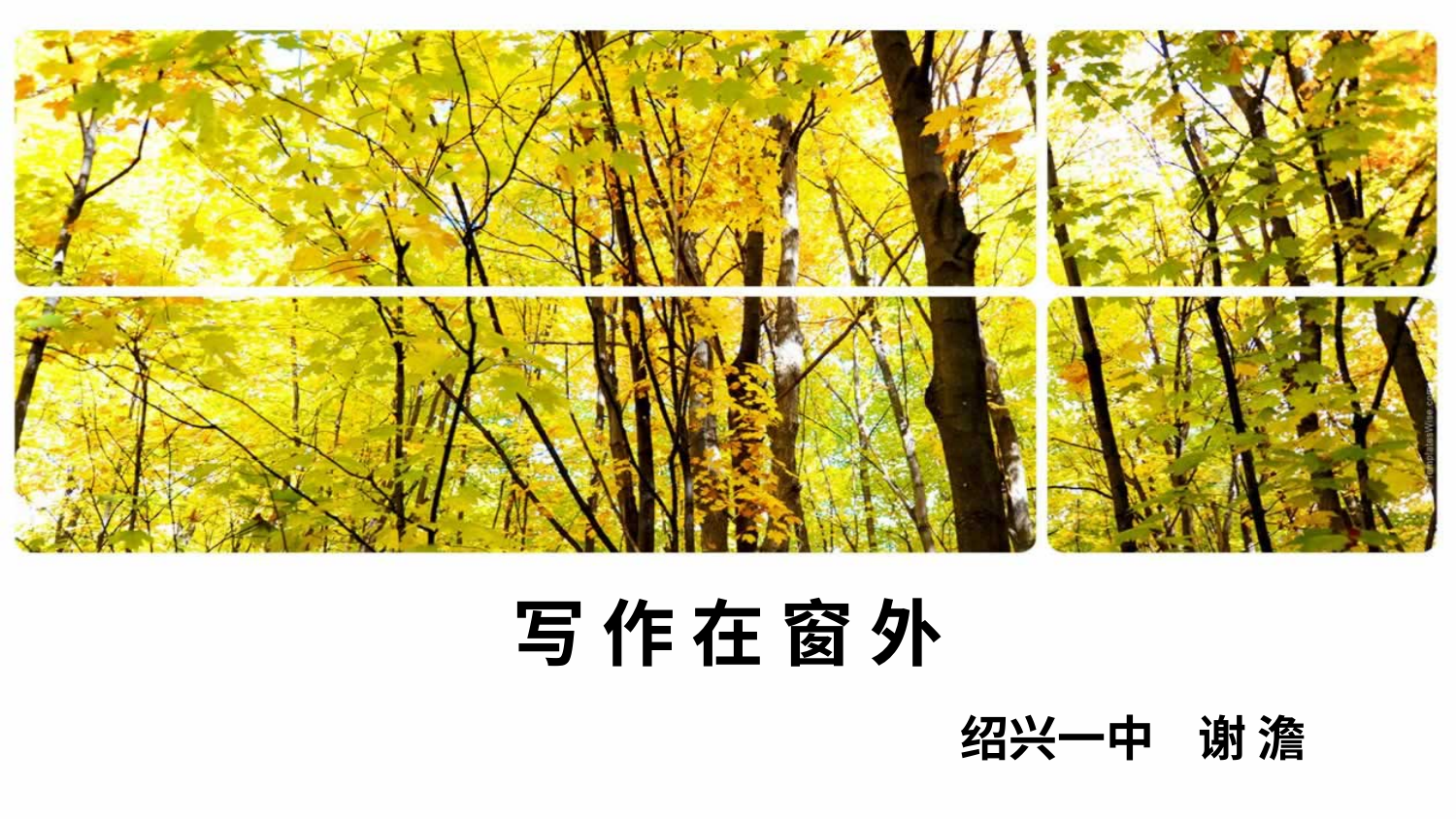

# 写 作 在 窗 外
绍兴一中    谢 澹